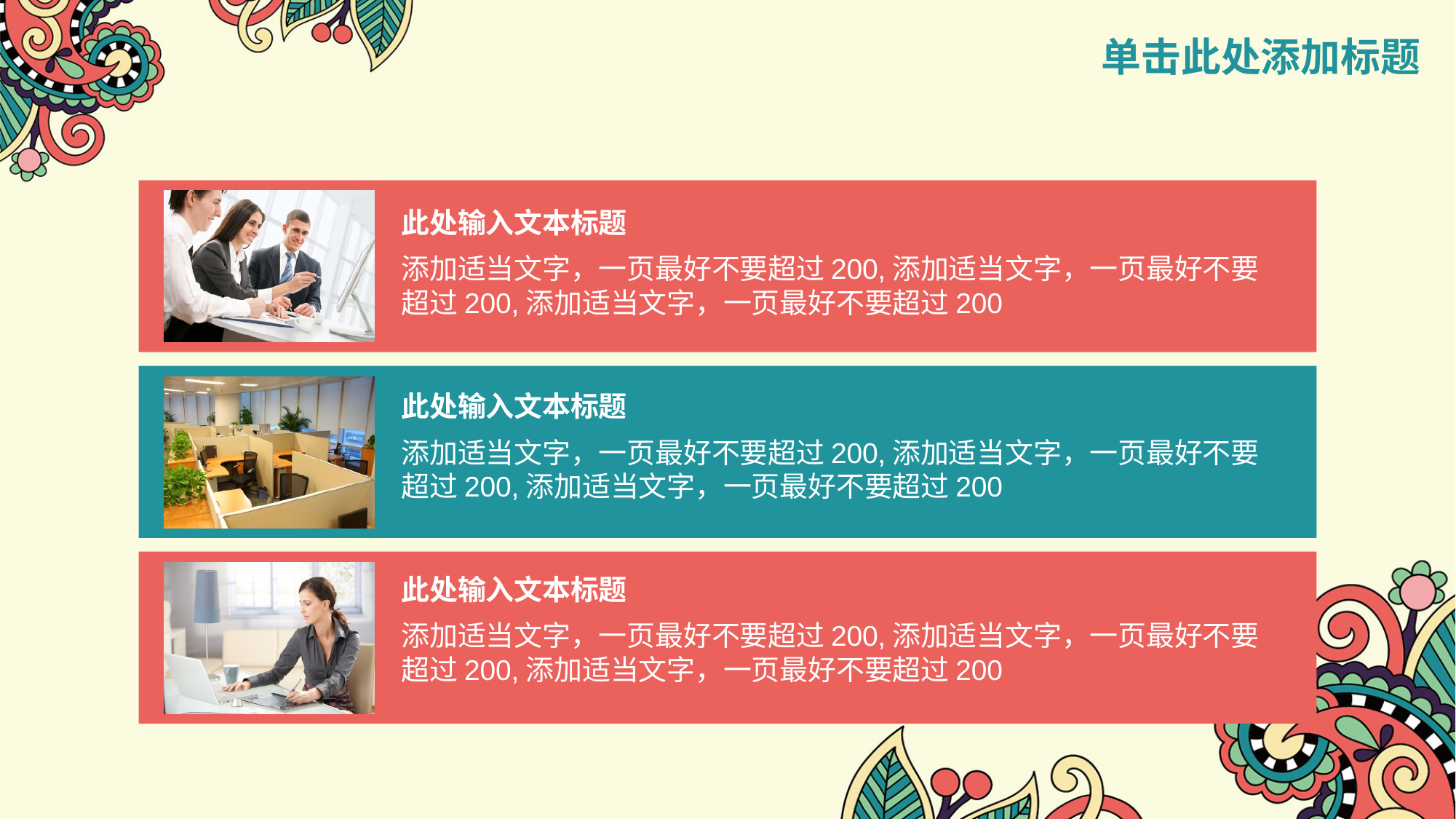

# 单击此处添加标题

此处输入文本标题

添加适当文字，一页最好不要超过200,添加适当文字，一页最好不要超过200,添加适当文字，一页最好不要超过200

此处输入文本标题

添加适当文字，一页最好不要超过200,添加适当文字，一页最好不要超过200,添加适当文字，一页最好不要超过200
此处输入文本标题

添加适当文字，一页最好不要超过200,添加适当文字，一页最好不要超过200,添加适当文字，一页最好不要超过200